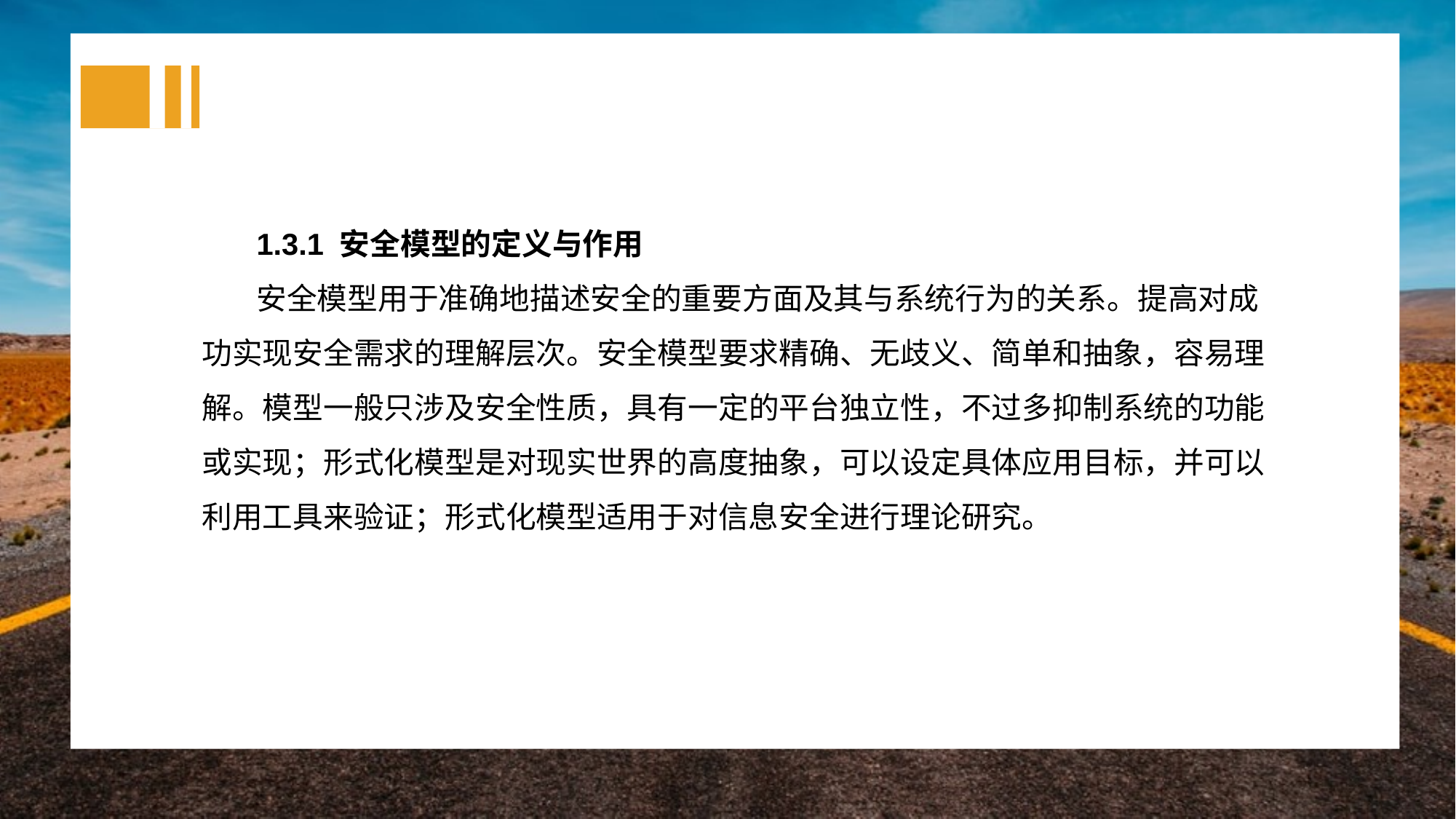

1.3.1 安全模型的定义与作用
安全模型用于准确地描述安全的重要方面及其与系统行为的关系。提高对成功实现安全需求的理解层次。安全模型要求精确、无歧义、简单和抽象，容易理解。模型一般只涉及安全性质，具有一定的平台独立性，不过多抑制系统的功能或实现；形式化模型是对现实世界的高度抽象，可以设定具体应用目标，并可以利用工具来验证；形式化模型适用于对信息安全进行理论研究。